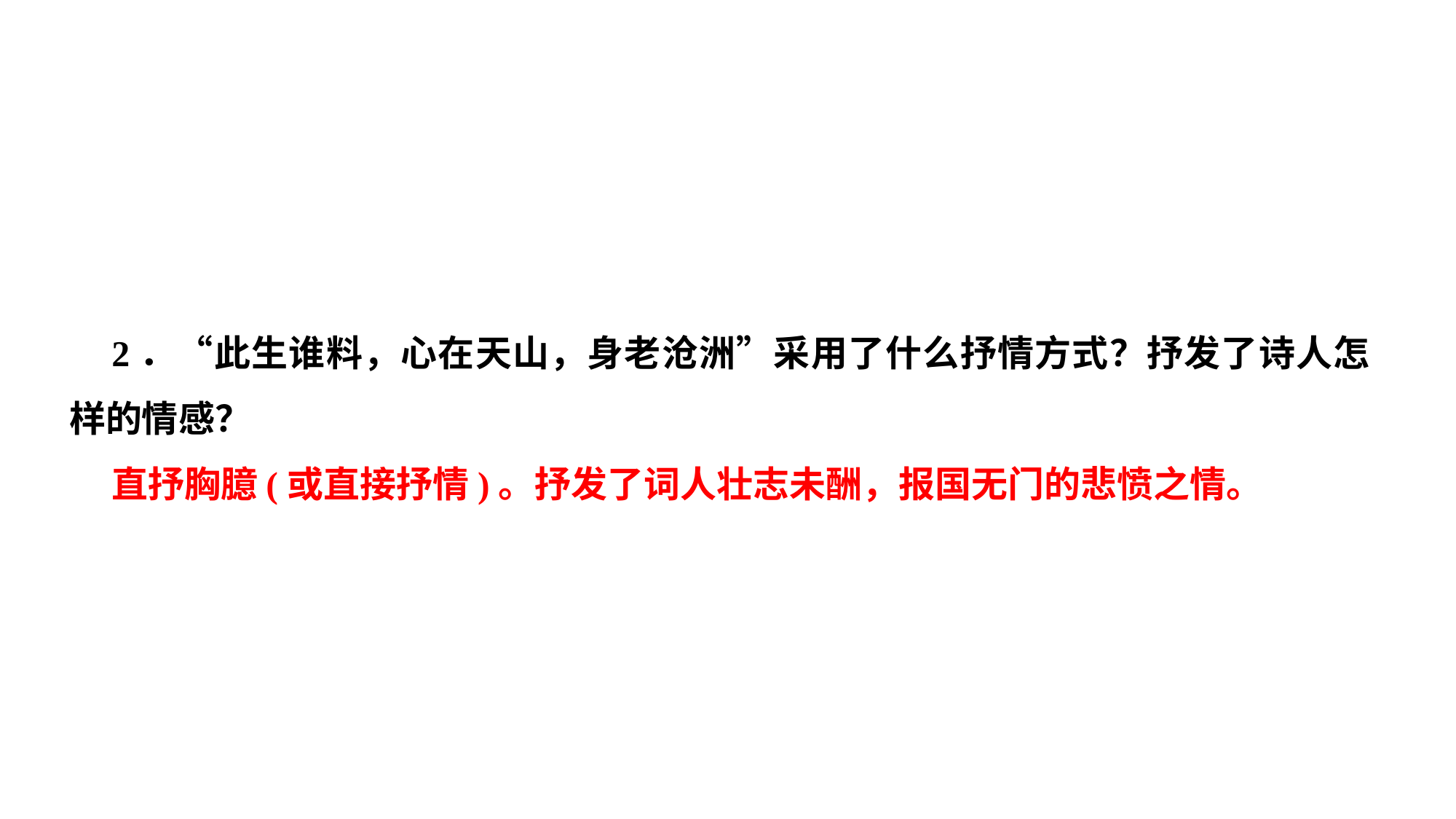

2．“此生谁料，心在天山，身老沧洲”采用了什么抒情方式？抒发了诗人怎样的情感？
直抒胸臆(或直接抒情)。抒发了词人壮志未酬，报国无门的悲愤之情。